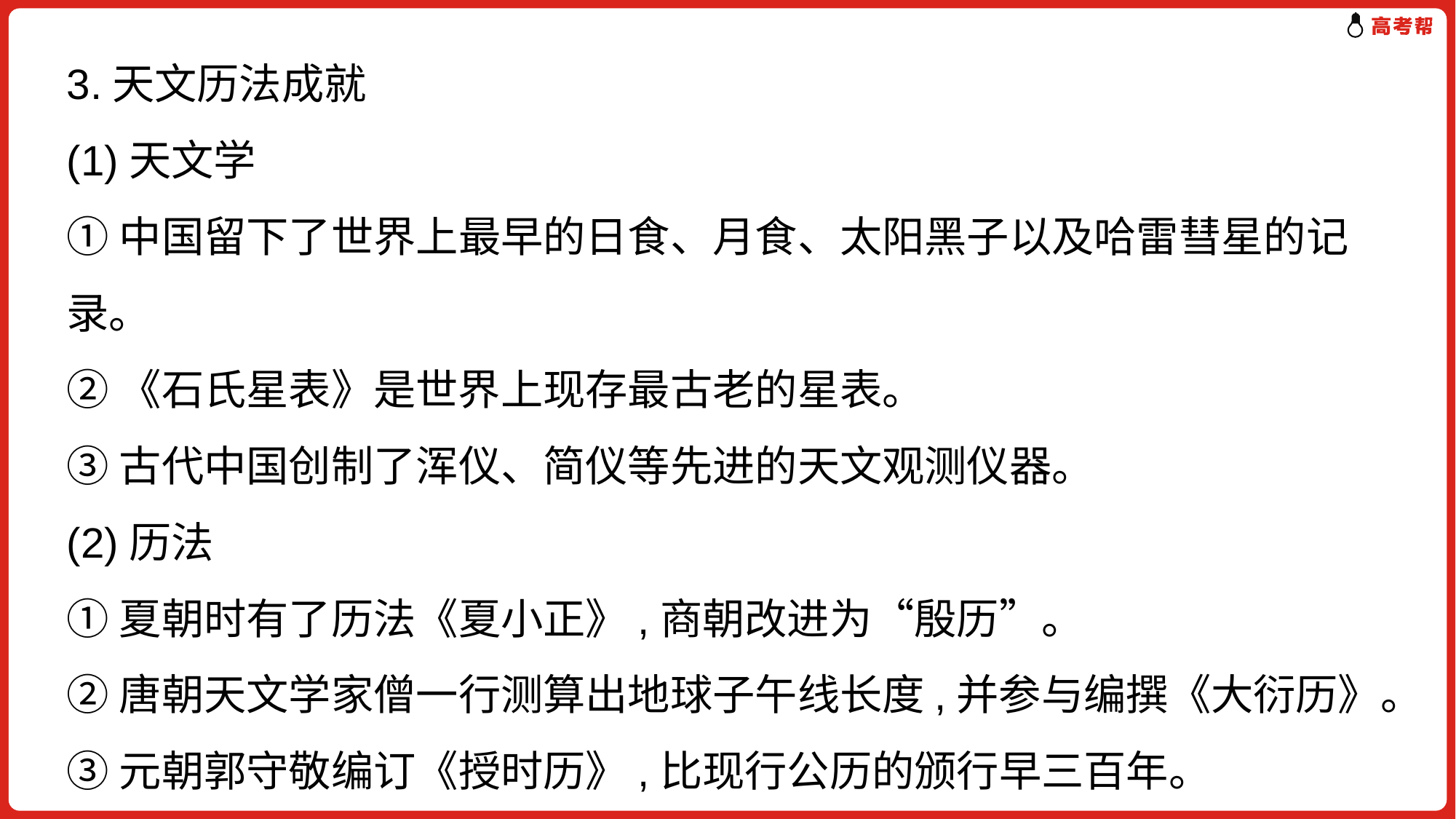

3.天文历法成就
(1)天文学
①中国留下了世界上最早的日食、月食、太阳黑子以及哈雷彗星的记录。
②《石氏星表》是世界上现存最古老的星表。
③古代中国创制了浑仪、简仪等先进的天文观测仪器。
(2)历法
①夏朝时有了历法《夏小正》,商朝改进为“殷历”。
②唐朝天文学家僧一行测算出地球子午线长度,并参与编撰《大衍历》。
③元朝郭守敬编订《授时历》,比现行公历的颁行早三百年。